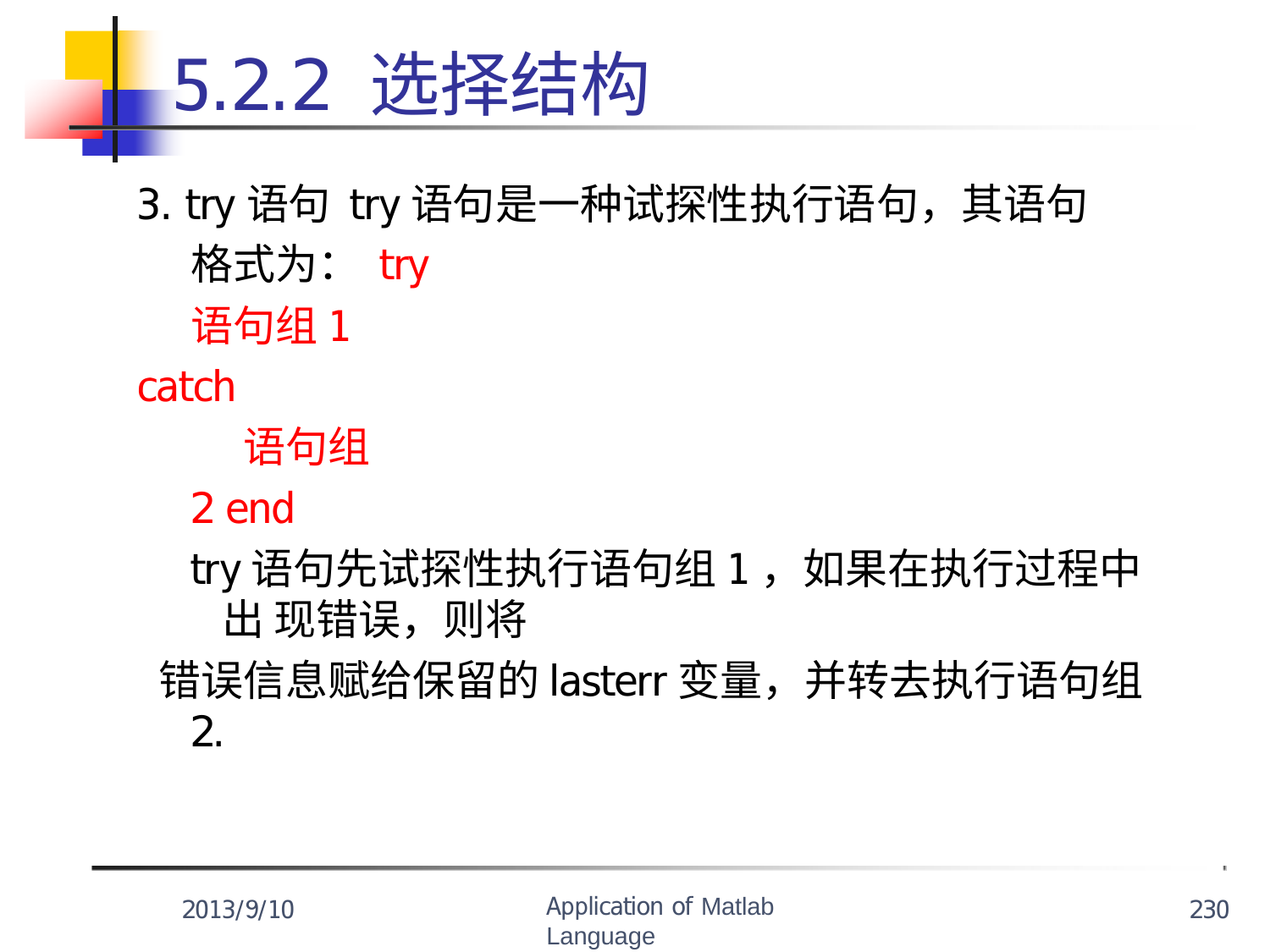

# 5.2.2 选择结构
3. try语句 try语句是一种试探性执行语句，其语句格式为： try

语句组1

catch
语句组2 end

try语句先试探性执行语句组1，如果在执行过程中出 现错误，则将

错误信息赋给保留的lasterr变量，并转去执行语句组2.
Application of Matlab Language
2013/9/10
230